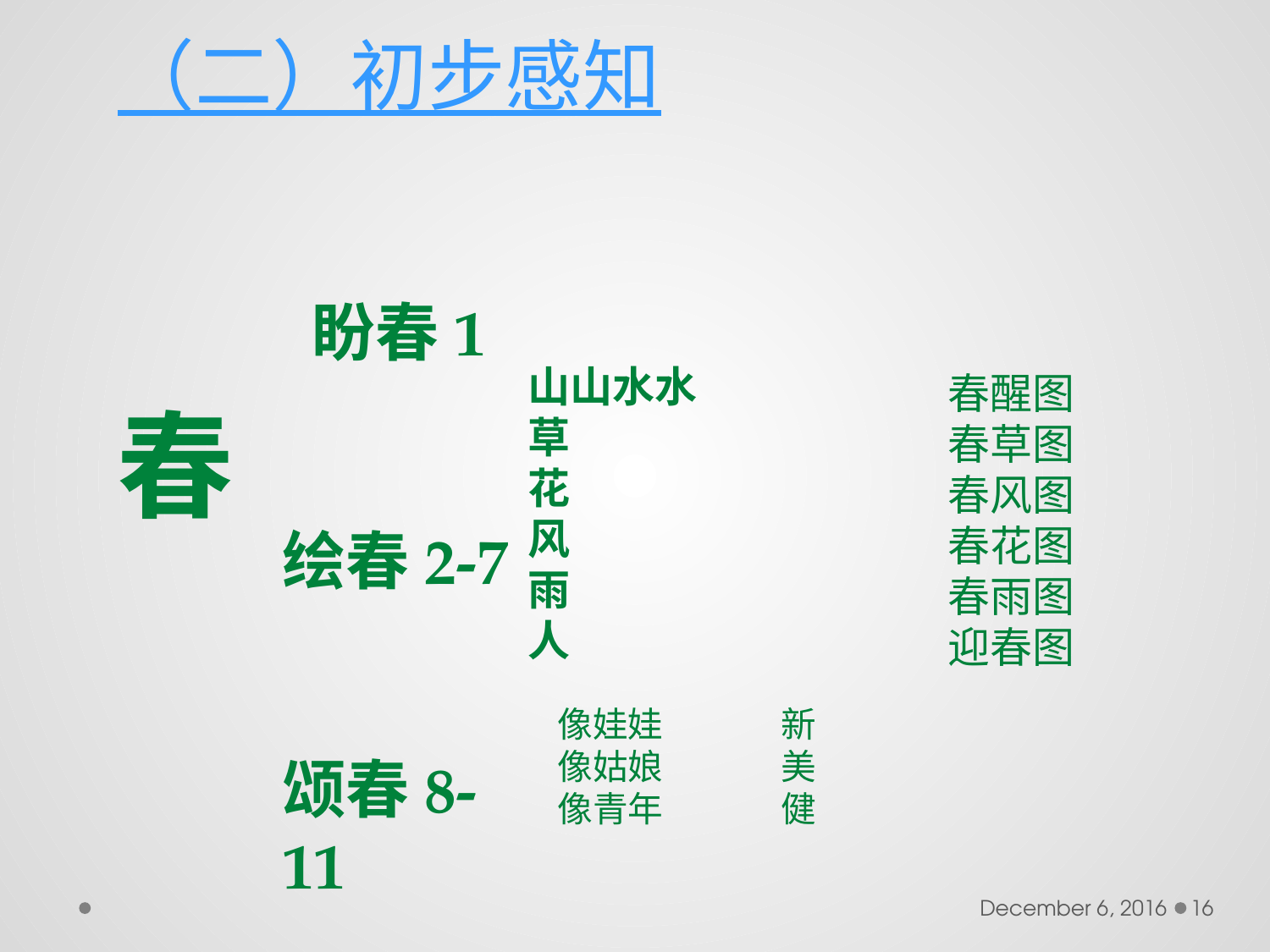

# （二）初步感知
 盼春1

绘春2-7

颂春8-11
山山水水
草
花
风
雨
人

春醒图
春草图
春风图
春花图
春雨图
迎春图
春
像娃娃               新
像姑娘               美
像青年               健

December 6, 2016
16